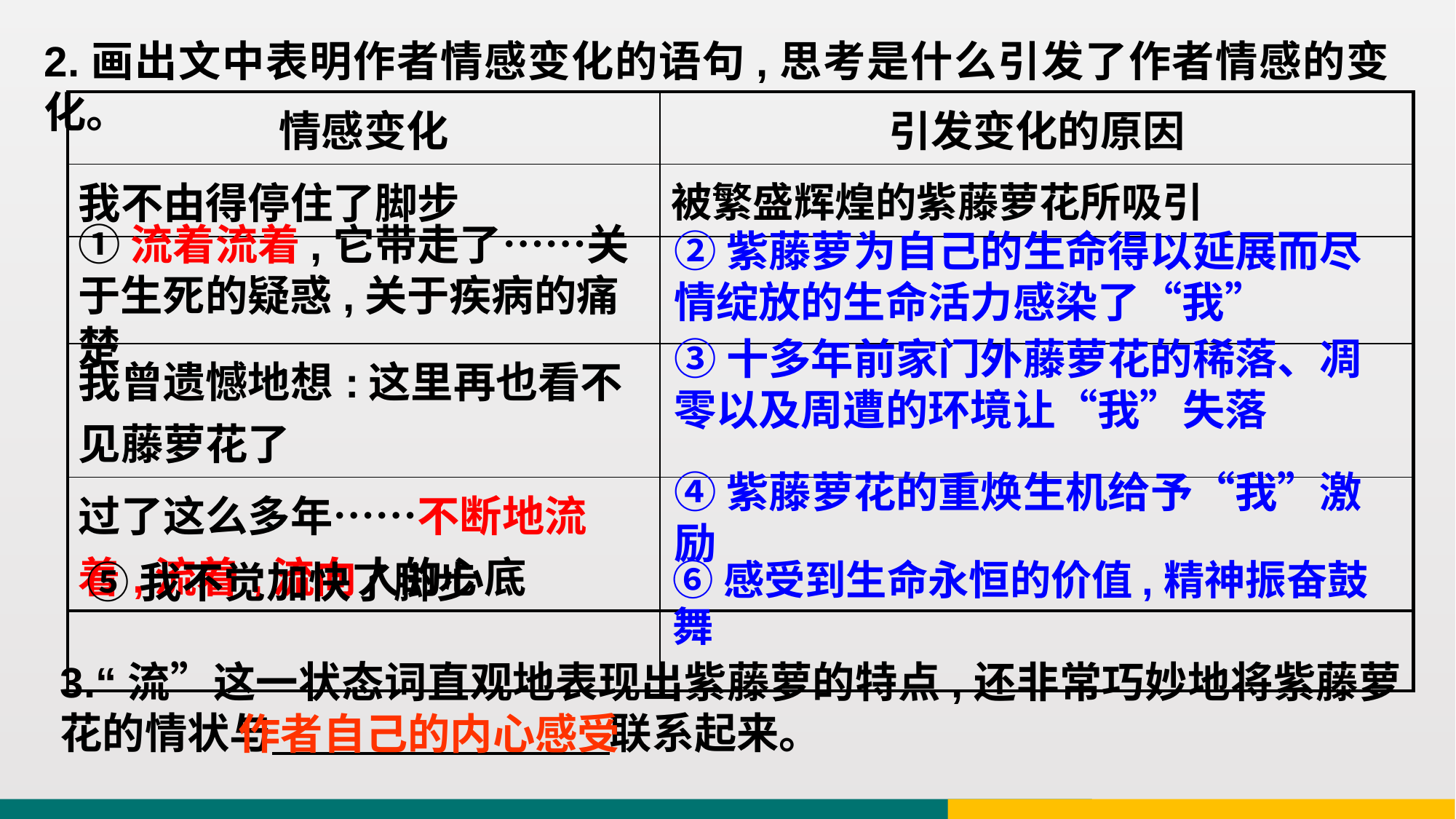

2.画出文中表明作者情感变化的语句,思考是什么引发了作者情感的变化。
| 情感变化 | 引发变化的原因 |
| --- | --- |
| 我不由得停住了脚步 | 被繁盛辉煌的紫藤萝花所吸引 |
|  |  |
| 我曾遗憾地想:这里再也看不见藤萝花了 |  |
| 过了这么多年……不断地流着,流着,流向人的心底 |  |
|  |  |
①流着流着,它带走了……关于生死的疑惑,关于疾病的痛楚
②紫藤萝为自己的生命得以延展而尽情绽放的生命活力感染了“我”
③十多年前家门外藤萝花的稀落、凋零以及周遭的环境让“我”失落
④紫藤萝花的重焕生机给予“我”激励
⑤我不觉加快了脚步
⑥感受到生命永恒的价值,精神振奋鼓舞
3.“流”这一状态词直观地表现出紫藤萝的特点,还非常巧妙地将紫藤萝花的情状与                                   联系起来。
作者自己的内心感受